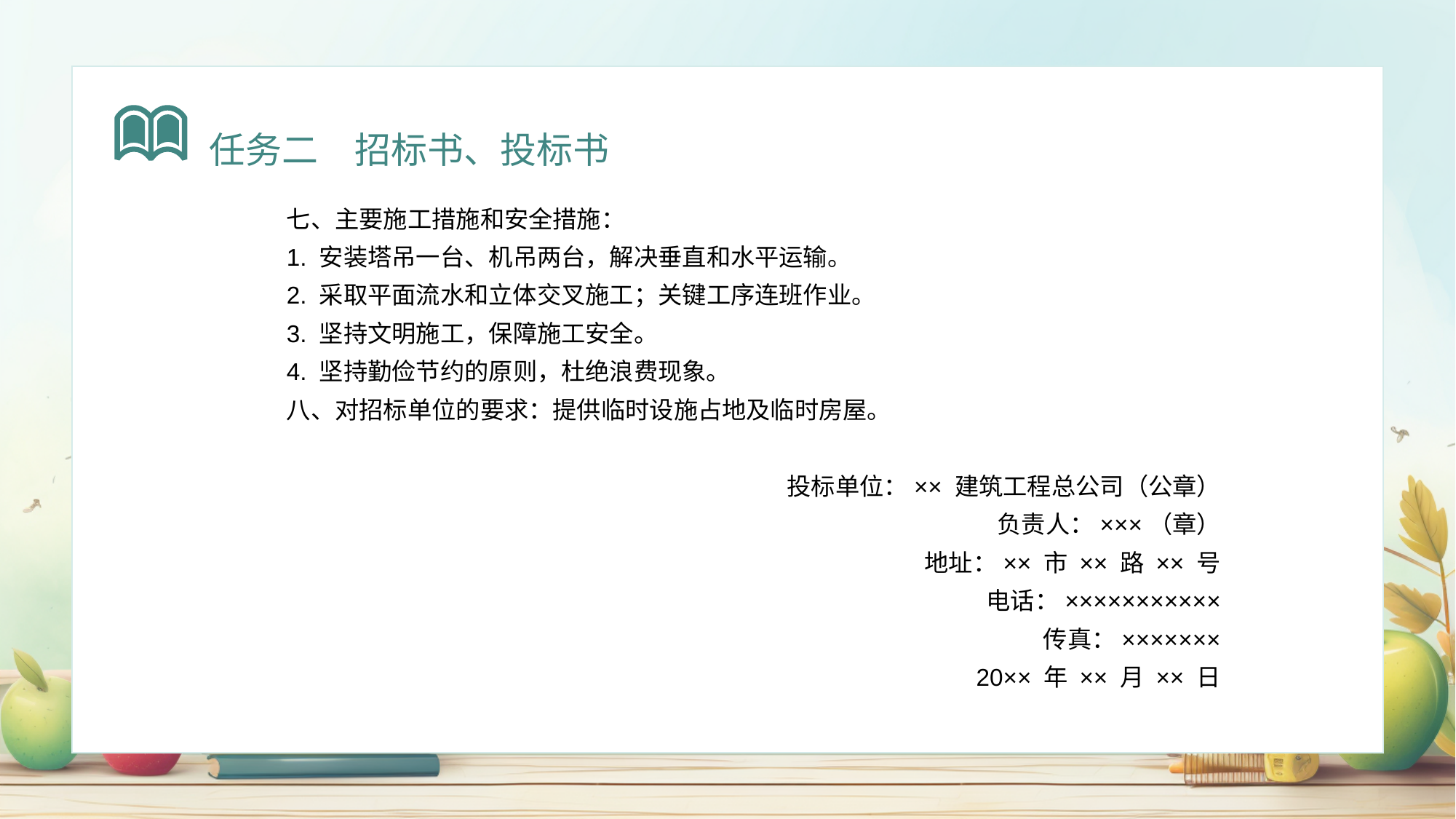

任务二　招标书、投标书

七、主要施工措施和安全措施：
1. 安装塔吊一台、机吊两台，解决垂直和水平运输。
2. 采取平面流水和立体交叉施工；关键工序连班作业。
3. 坚持文明施工，保障施工安全。
4. 坚持勤俭节约的原则，杜绝浪费现象。
八、对招标单位的要求：提供临时设施占地及临时房屋。

投标单位：×× 建筑工程总公司（公章）
负责人：×××（章）
地址：×× 市 ×× 路 ×× 号
电话：×××××××××××
传真：×××××××
20×× 年 ×× 月 ×× 日